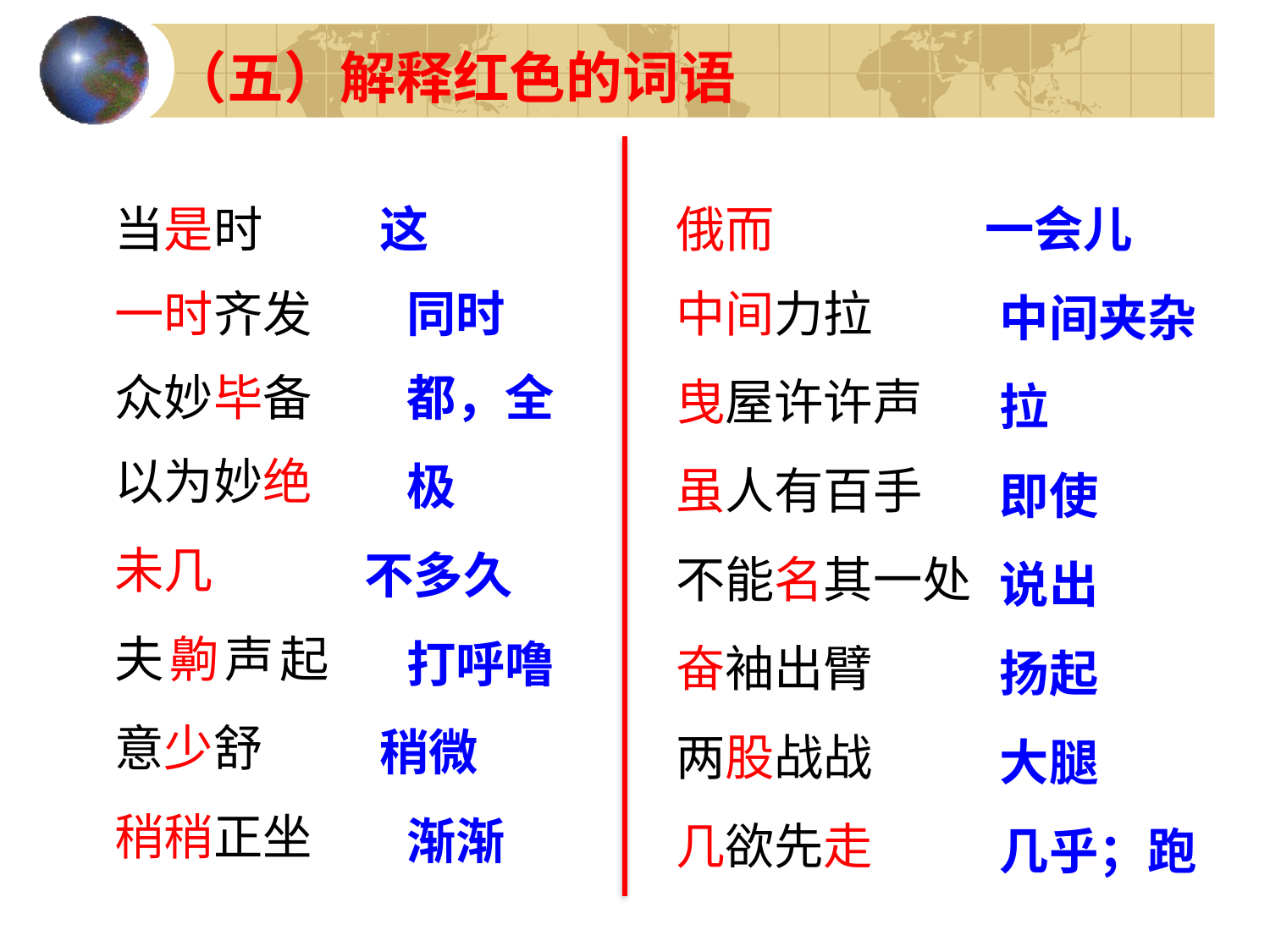

（五）解释红色的词语

   一会儿
　 中间夹杂
　 拉
　 即使
　 说出
　 扬起
　 大腿
　 几乎；跑
当是时
一时齐发
众妙毕备
以为妙绝
未几
夫齁声起意少舒
稍稍正坐
　  这
　　同时
　　都，全
　　极
    不多久
　　打呼噜
　  稍微
　　渐渐
俄而
中间力拉
曳屋许许声
虽人有百手
不能名其一处
奋袖出臂
两股战战
几欲先走